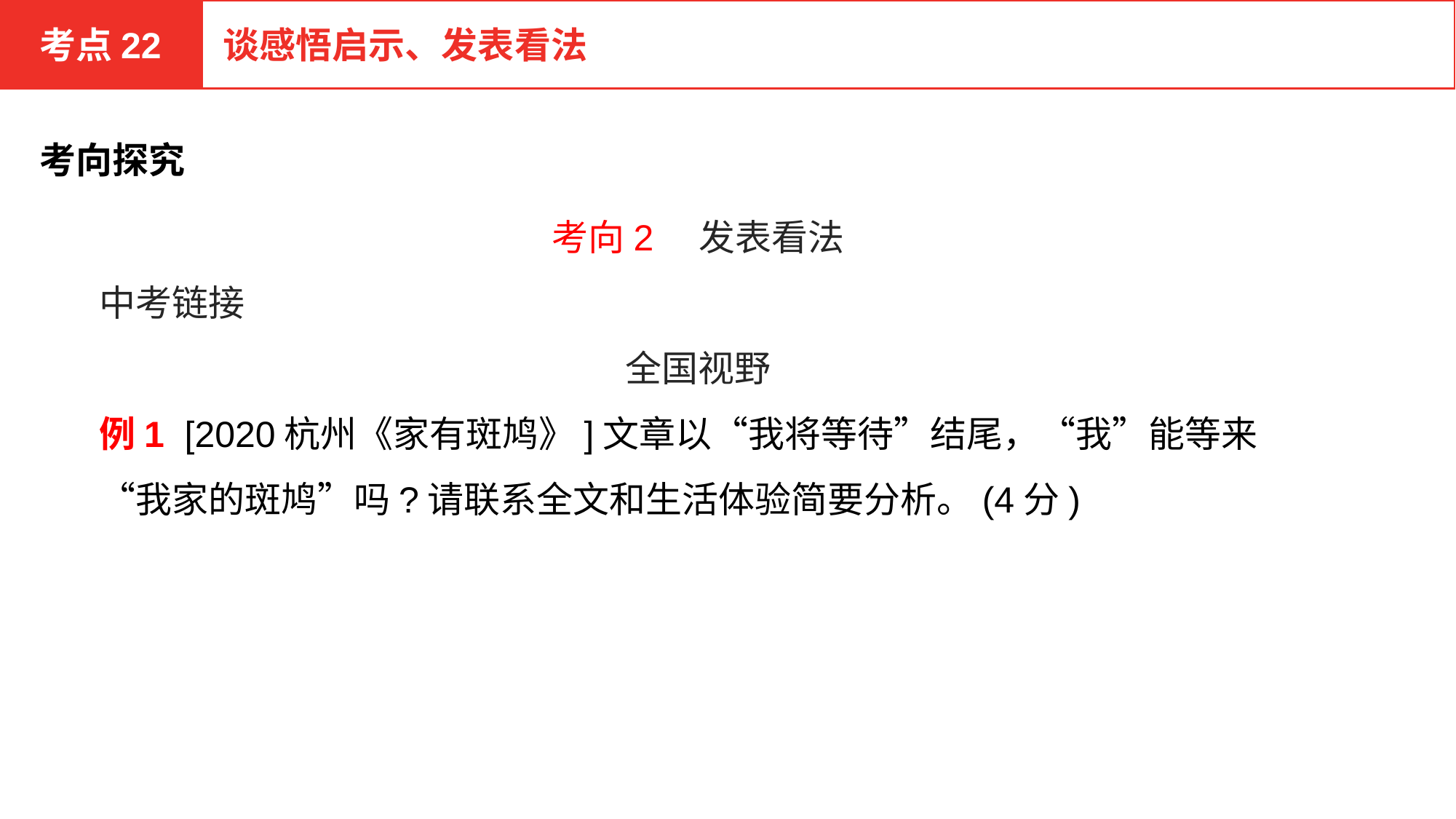

考点22
谈感悟启示、发表看法
考向探究
考向2　发表看法
中考链接
全国视野
例1  [2020杭州《家有斑鸠》]文章以“我将等待”结尾，“我”能等来“我家的斑鸠”吗?请联系全文和生活体验简要分析。(4分)